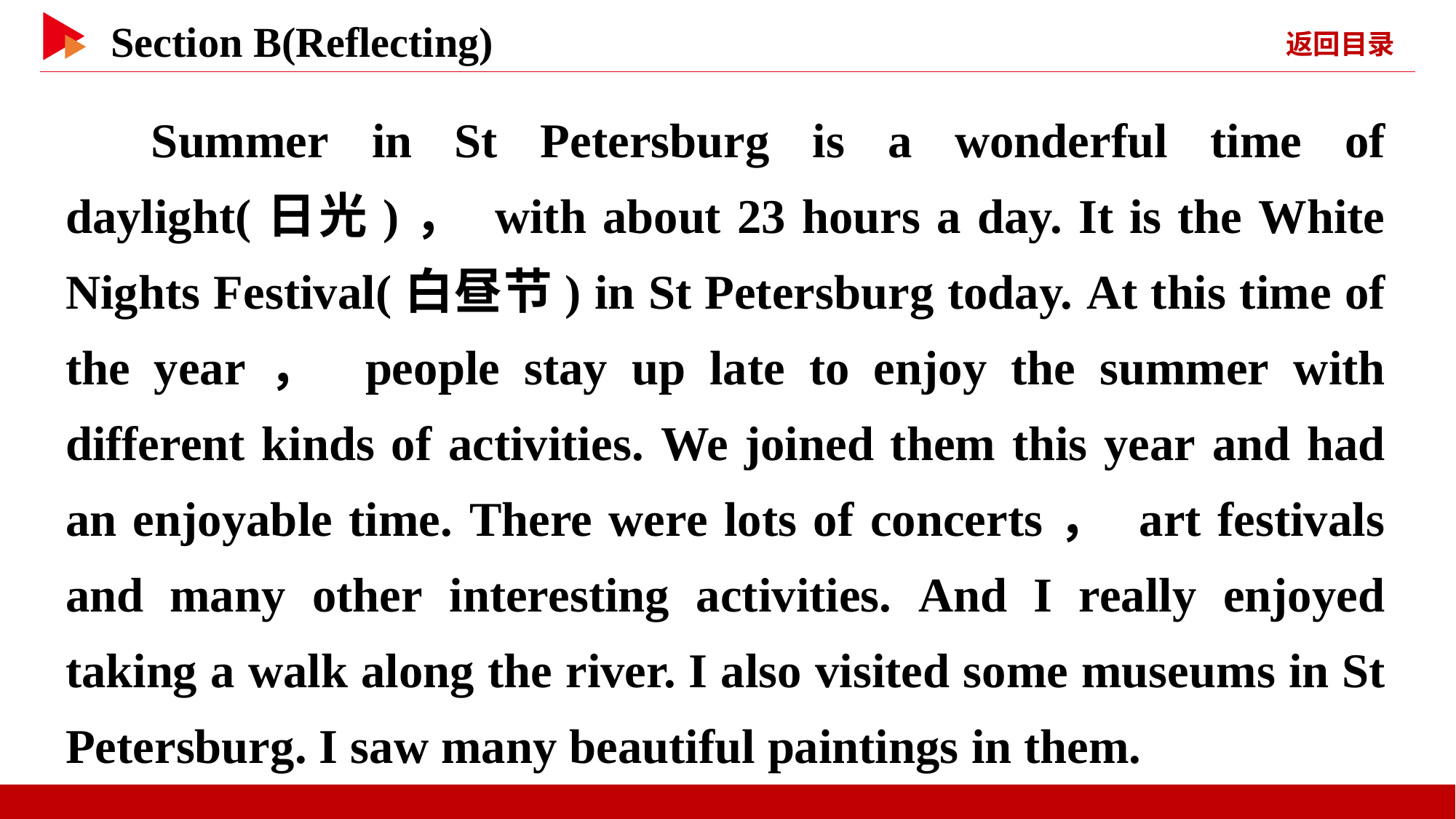

Summer in St Petersburg is a wonderful time of daylight(日光)， with about 23 hours a day. It is the White Nights Festival(白昼节) in St Petersburg today. At this time of the year， people stay up late to enjoy the summer with different kinds of activities. We joined them this year and had an enjoyable time. There were lots of concerts， art festivals and many other interesting activities. And I really enjoyed taking a walk along the river. I also visited some museums in St Petersburg. I saw many beautiful paintings in them.